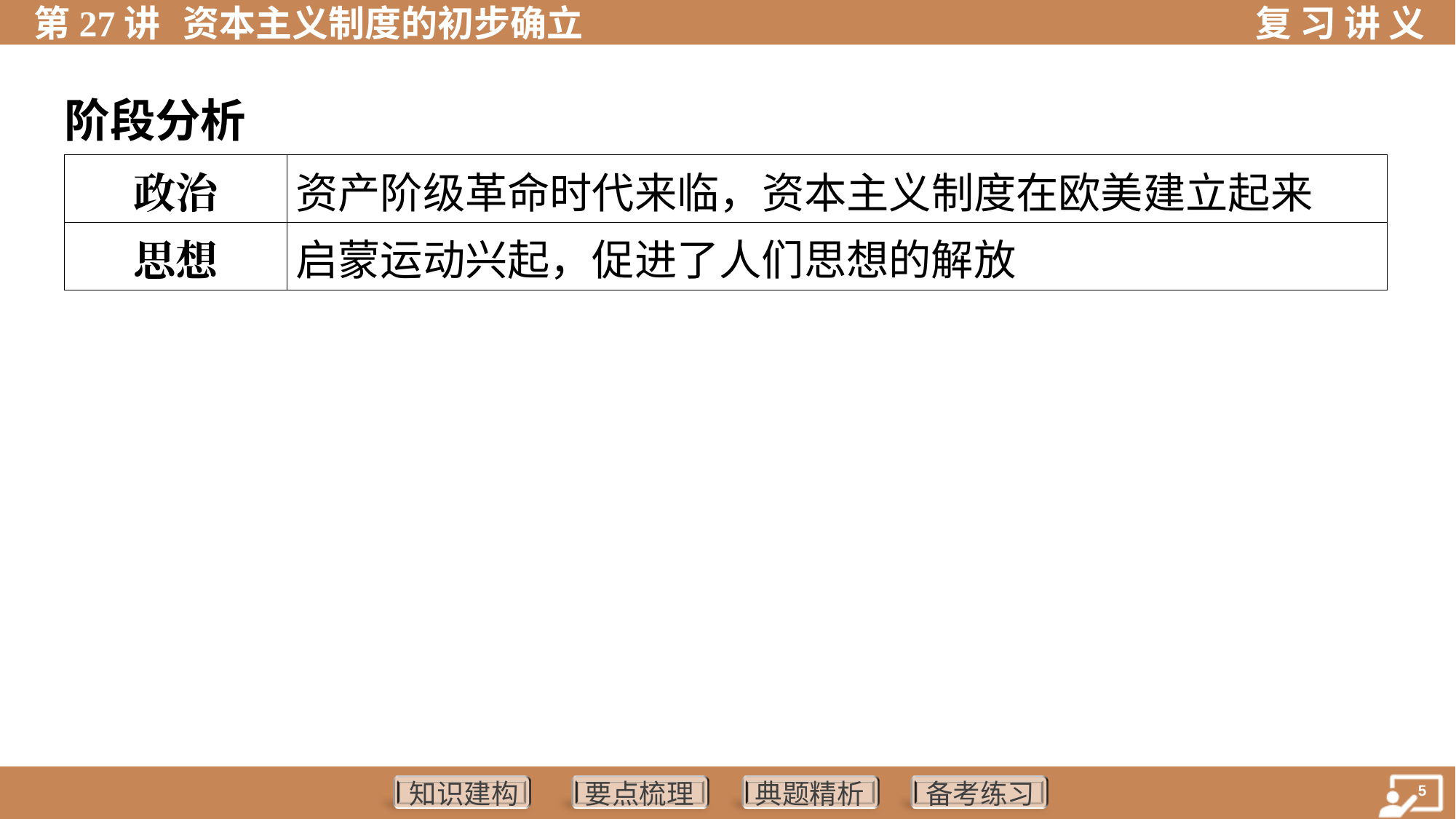

阶段分析
| 政治 | 资产阶级革命时代来临，资本主义制度在欧美建立起来 |
| --- | --- |
| 思想 | 启蒙运动兴起，促进了人们思想的解放 |